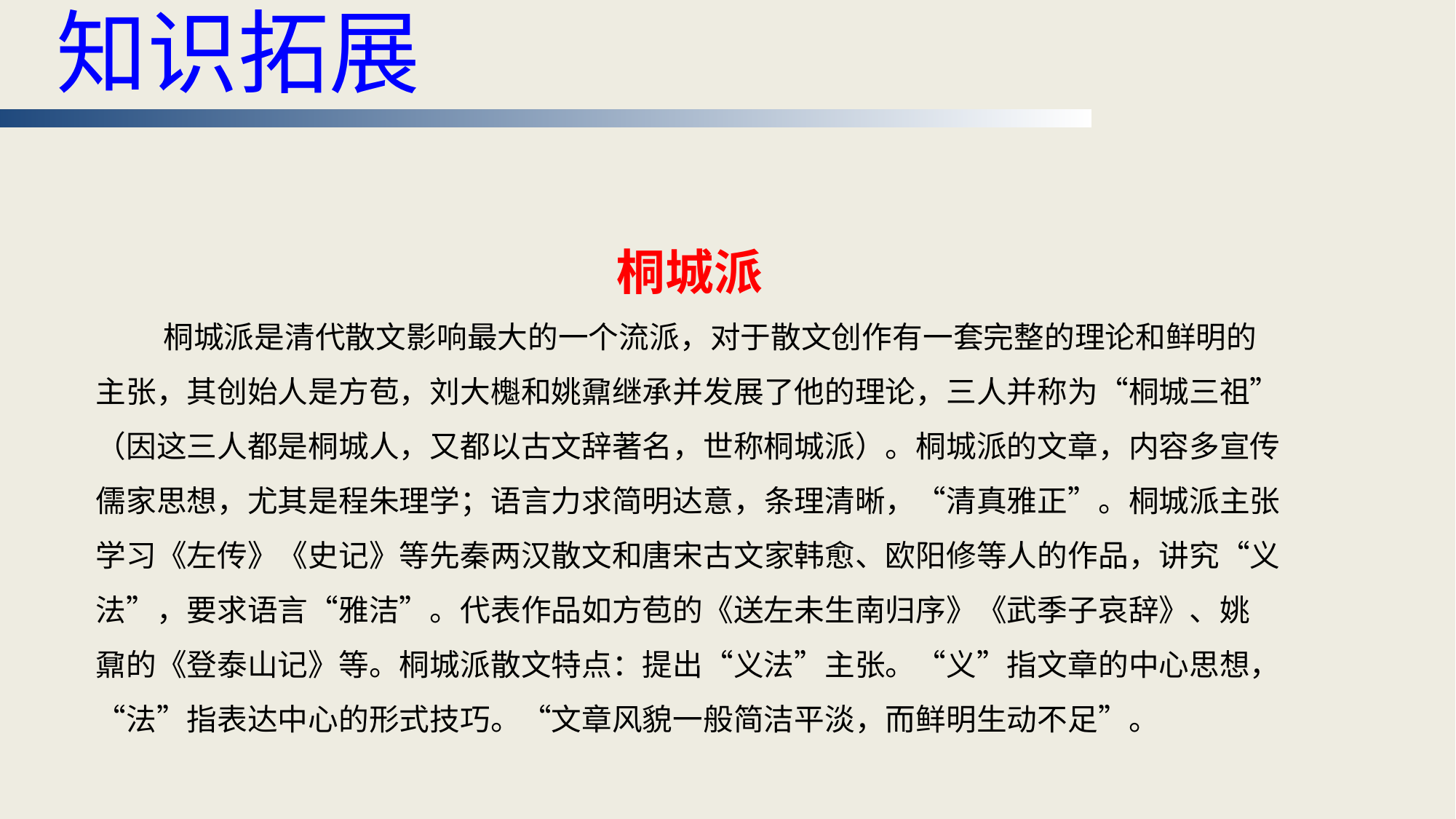

知识拓展

桐城派
         桐城派是清代散文影响最大的一个流派，对于散文创作有一套完整的理论和鲜明的主张，其创始人是方苞，刘大櫆和姚鼐继承并发展了他的理论，三人并称为“桐城三祖”（因这三人都是桐城人，又都以古文辞著名，世称桐城派）。桐城派的文章，内容多宣传儒家思想，尤其是程朱理学；语言力求简明达意，条理清晰，“清真雅正”。桐城派主张学习《左传》《史记》等先秦两汉散文和唐宋古文家韩愈、欧阳修等人的作品，讲究“义法”，要求语言“雅洁”。代表作品如方苞的《送左未生南归序》《武季子哀辞》、姚
鼐的《登泰山记》等。桐城派散文特点：提出“义法”主张。“义”指文章的中心思想，“法”指表达中心的形式技巧。“文章风貌一般简洁平淡，而鲜明生动不足”。